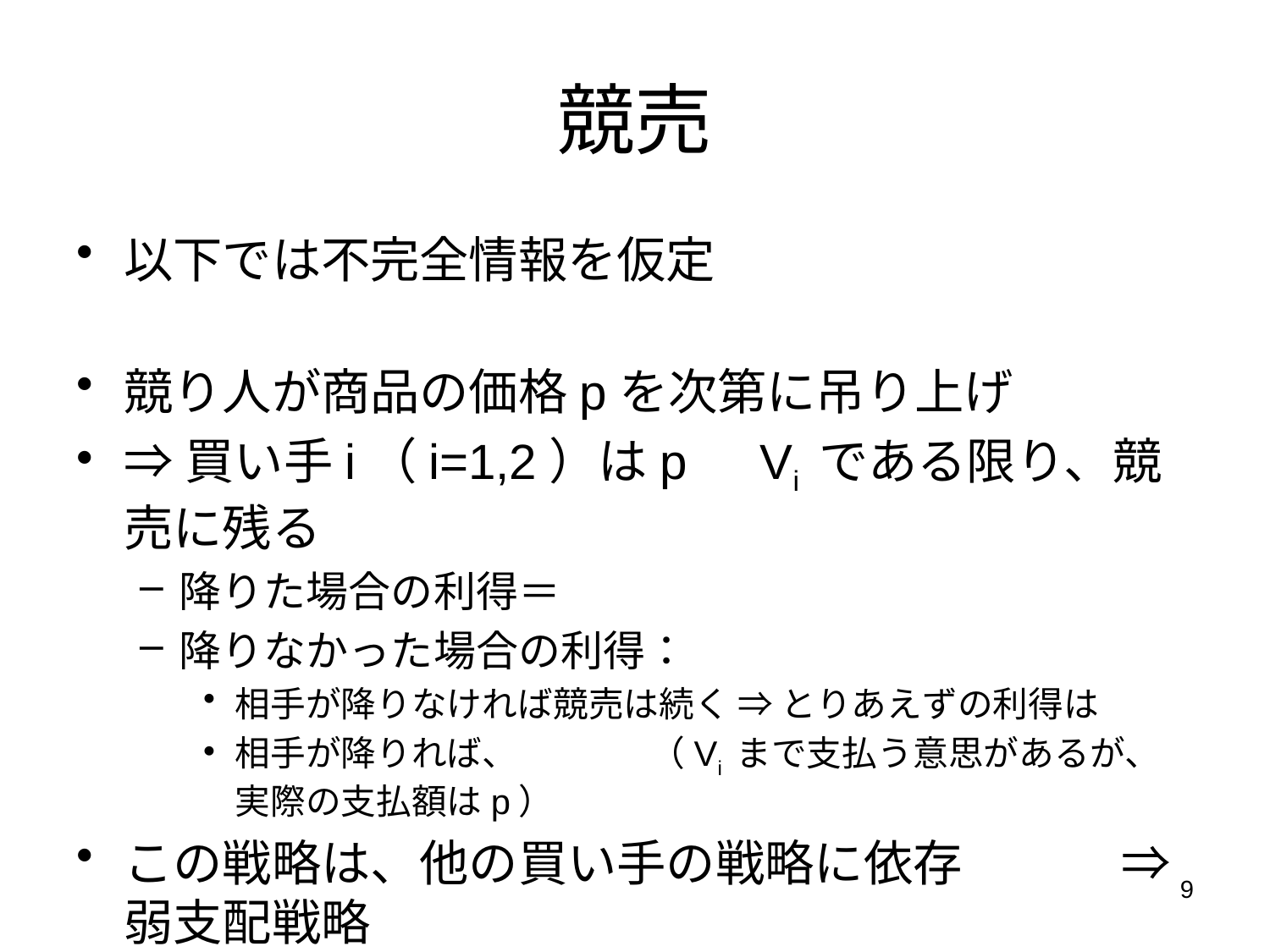

# 競売
以下では不完全情報を仮定

競り人が商品の価格pを次第に吊り上げ
⇒買い手i（i=1,2）はp＜Vi である限り、競売に残る
降りた場合の利得＝0
降りなかった場合の利得：
相手が降りなければ競売は続く ⇒ とりあえずの利得は0
相手が降りれば、Vi －p （Vi まで支払う意思があるが、実際の支払額はp）
この戦略は、他の買い手の戦略に依存しない ⇒ 弱支配戦略
9